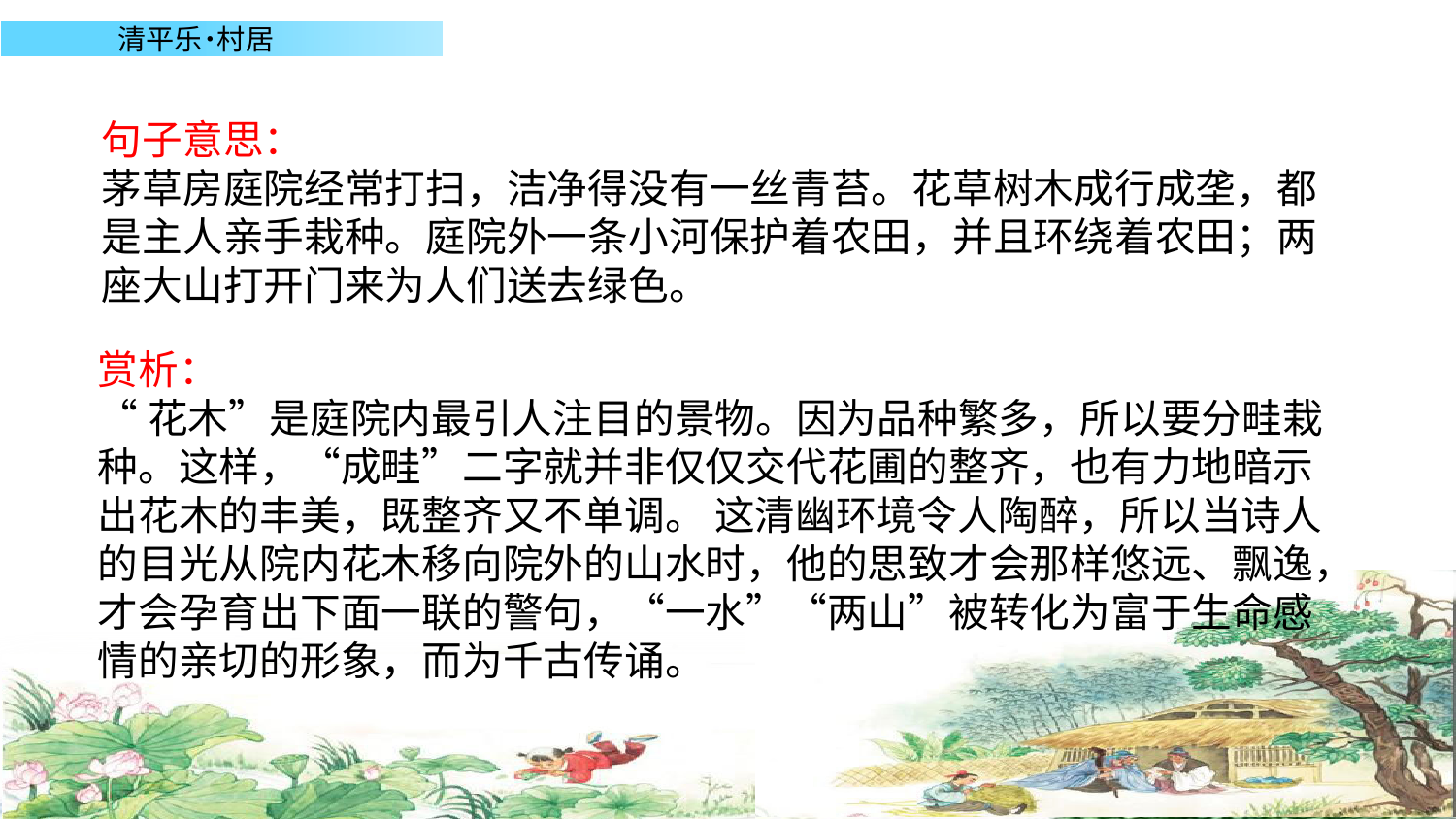

句子意思：
茅草房庭院经常打扫，洁净得没有一丝青苔。花草树木成行成垄，都是主人亲手栽种。庭院外一条小河保护着农田，并且环绕着农田；两座大山打开门来为人们送去绿色。
赏析：
“花木”是庭院内最引人注目的景物。因为品种繁多，所以要分畦栽种。这样，“成畦”二字就并非仅仅交代花圃的整齐，也有力地暗示出花木的丰美，既整齐又不单调。 这清幽环境令人陶醉，所以当诗人的目光从院内花木移向院外的山水时，他的思致才会那样悠远、飘逸，才会孕育出下面一联的警句，“一水”“两山”被转化为富于生命感情的亲切的形象，而为千古传诵。